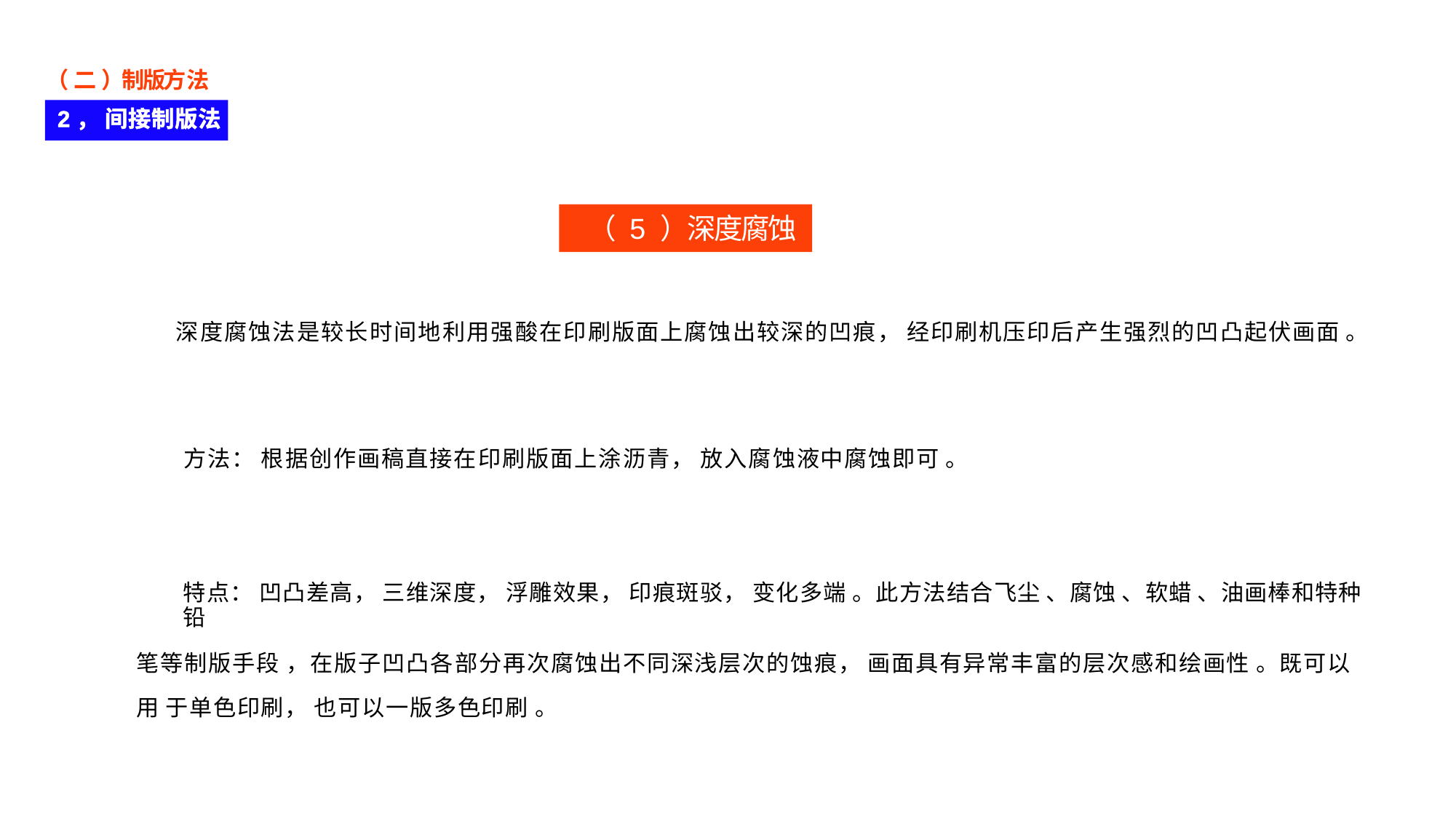

（ 二 ）制版方法

2， 间接制版法

（ 5 ）深度腐蚀法

深度腐蚀法是较长时间地利用强酸在印刷版面上腐蚀出较深的凹痕， 经印刷机压印后产生强烈的凹凸起伏画面 。

方法： 根据创作画稿直接在印刷版面上涂沥青， 放入腐蚀液中腐蚀即可 。

特点： 凹凸差高， 三维深度， 浮雕效果， 印痕斑驳， 变化多端 。此方法结合飞尘 、腐蚀 、软蜡 、油画棒和特种铅
笔等制版手段 ，在版子凹凸各部分再次腐蚀出不同深浅层次的蚀痕， 画面具有异常丰富的层次感和绘画性 。既可以用 于单色印刷， 也可以一版多色印刷 。